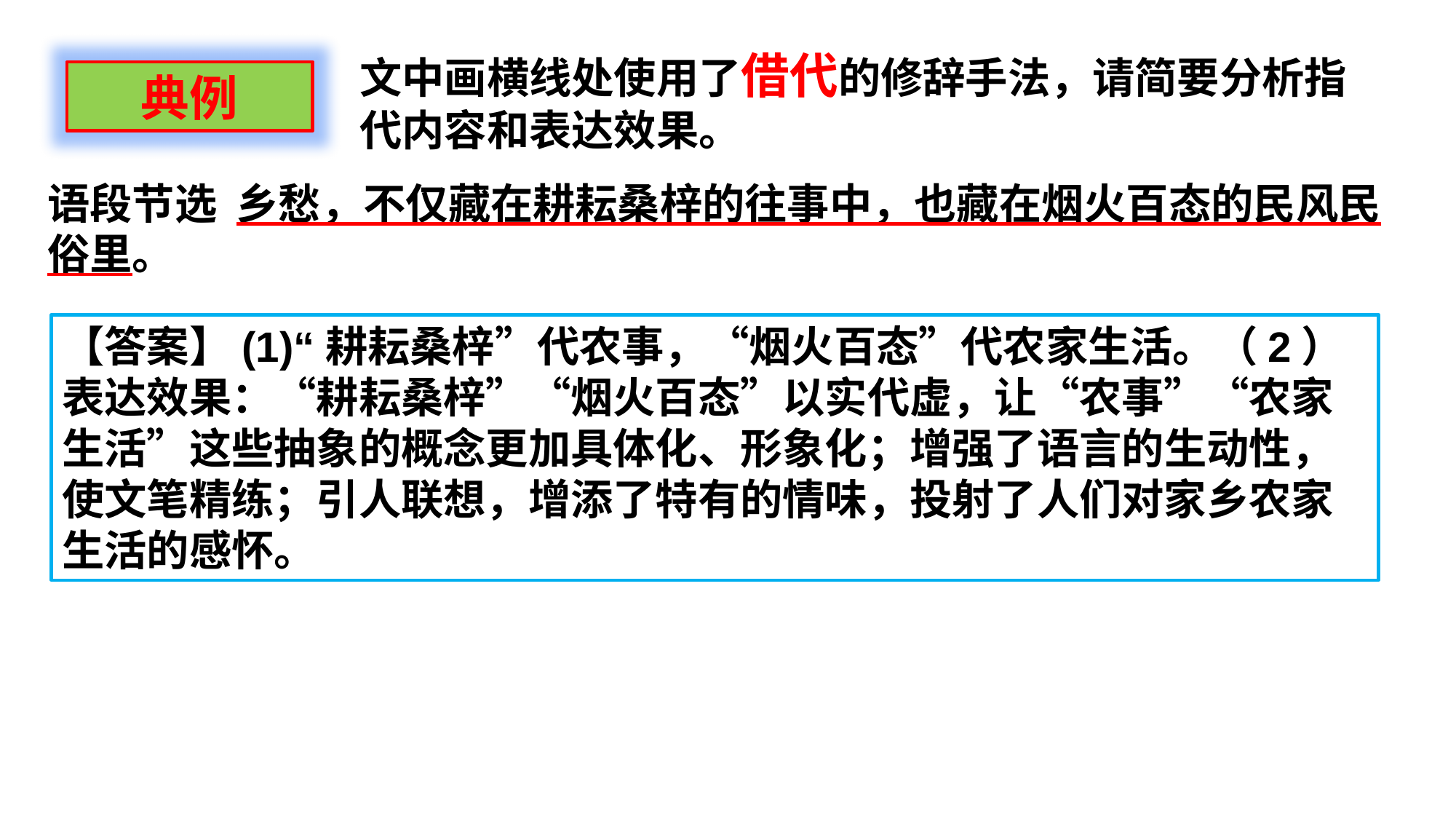

文中画横线处使用了借代的修辞手法，请简要分析指代内容和表达效果。
典例
语段节选  乡愁，不仅藏在耕耘桑梓的往事中，也藏在烟火百态的民风民俗里。
【答案】(1)“耕耘桑梓”代农事，“烟火百态”代农家生活。（2）表达效果：“耕耘桑梓”“烟火百态”以实代虚，让“农事”“农家生活”这些抽象的概念更加具体化、形象化；增强了语言的生动性，使文笔精练；引人联想，增添了特有的情味，投射了人们对家乡农家生活的感怀。